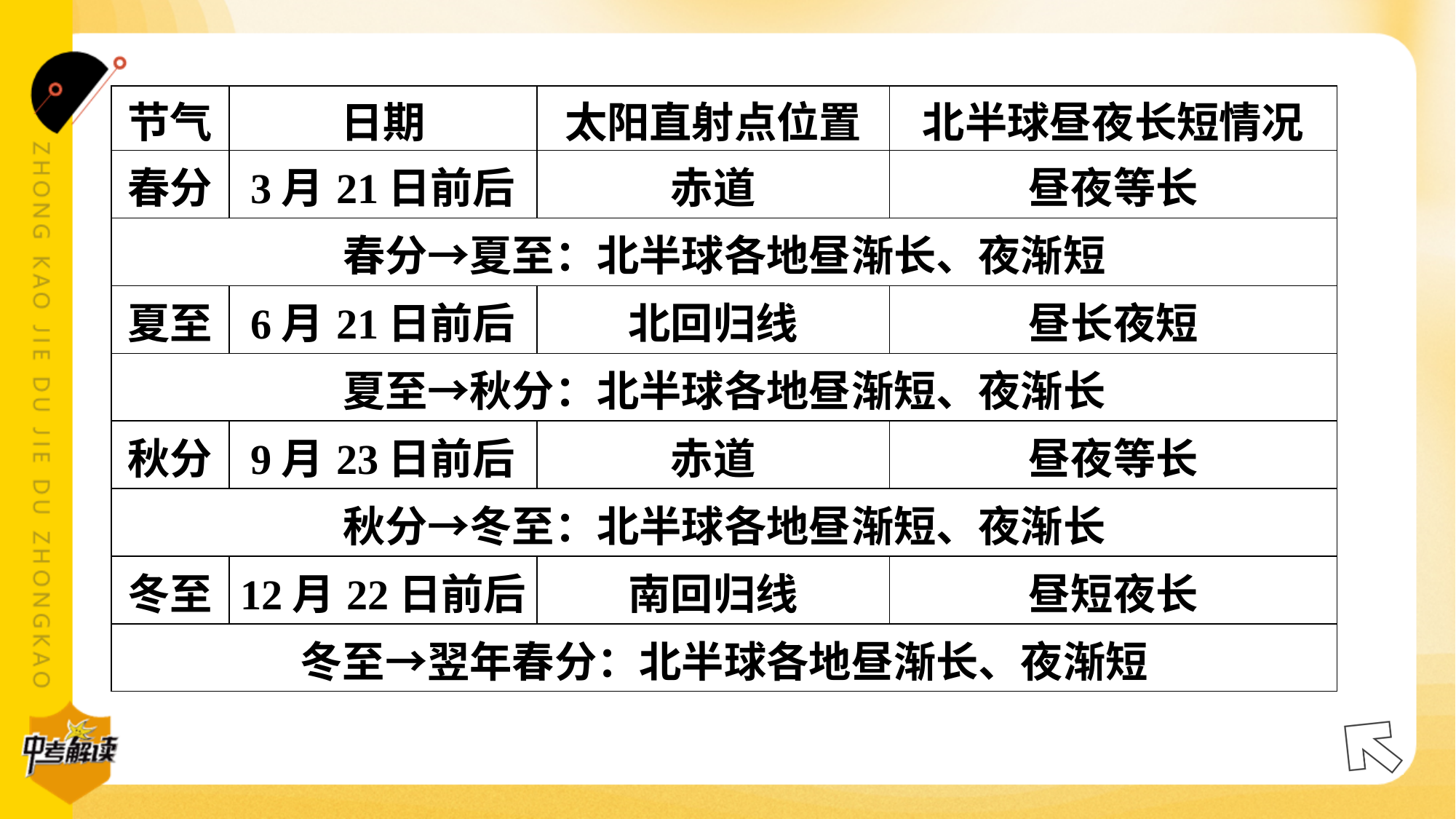

| 节气 | 日期 | 太阳直射点位置 | 北半球昼夜长短情况 |
| --- | --- | --- | --- |
| 春分 | 3月21日前后 | 赤道 | 昼夜等长 |
| 春分→夏至：北半球各地昼渐长、夜渐短 |  |  |  |
| 夏至 | 6月21日前后 | 北回归线 | 昼长夜短 |
| 夏至→秋分：北半球各地昼渐短、夜渐长 |  |  |  |
| 秋分 | 9月23日前后 | 赤道 | 昼夜等长 |
| 秋分→冬至：北半球各地昼渐短、夜渐长 |  |  |  |
| 冬至 | 12月22日前后 | 南回归线 | 昼短夜长 |
| 冬至→翌年春分：北半球各地昼渐长、夜渐短 |  |  |  |